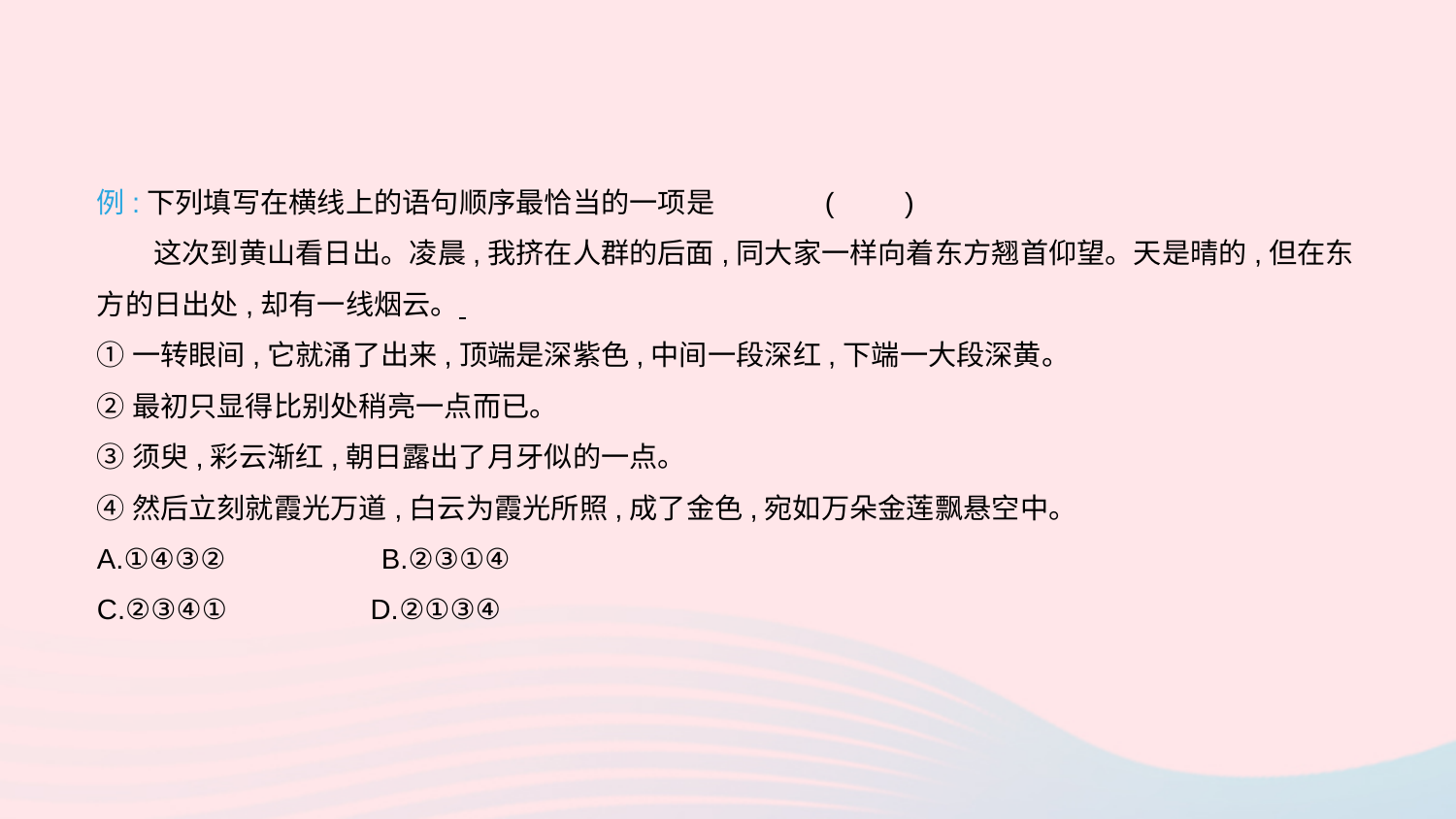

例:下列填写在横线上的语句顺序最恰当的一项是	(　　)
　　这次到黄山看日出。凌晨,我挤在人群的后面,同大家一样向着东方翘首仰望。天是晴的,但在东方的日出处,却有一线烟云。
①一转眼间,它就涌了出来,顶端是深紫色,中间一段深红,下端一大段深黄。
②最初只显得比别处稍亮一点而已。
③须臾,彩云渐红,朝日露出了月牙似的一点。
④然后立刻就霞光万道,白云为霞光所照,成了金色,宛如万朵金莲飘悬空中。
A.①④③②　　　　　B.②③①④
C.②③④①	                D.②①③④